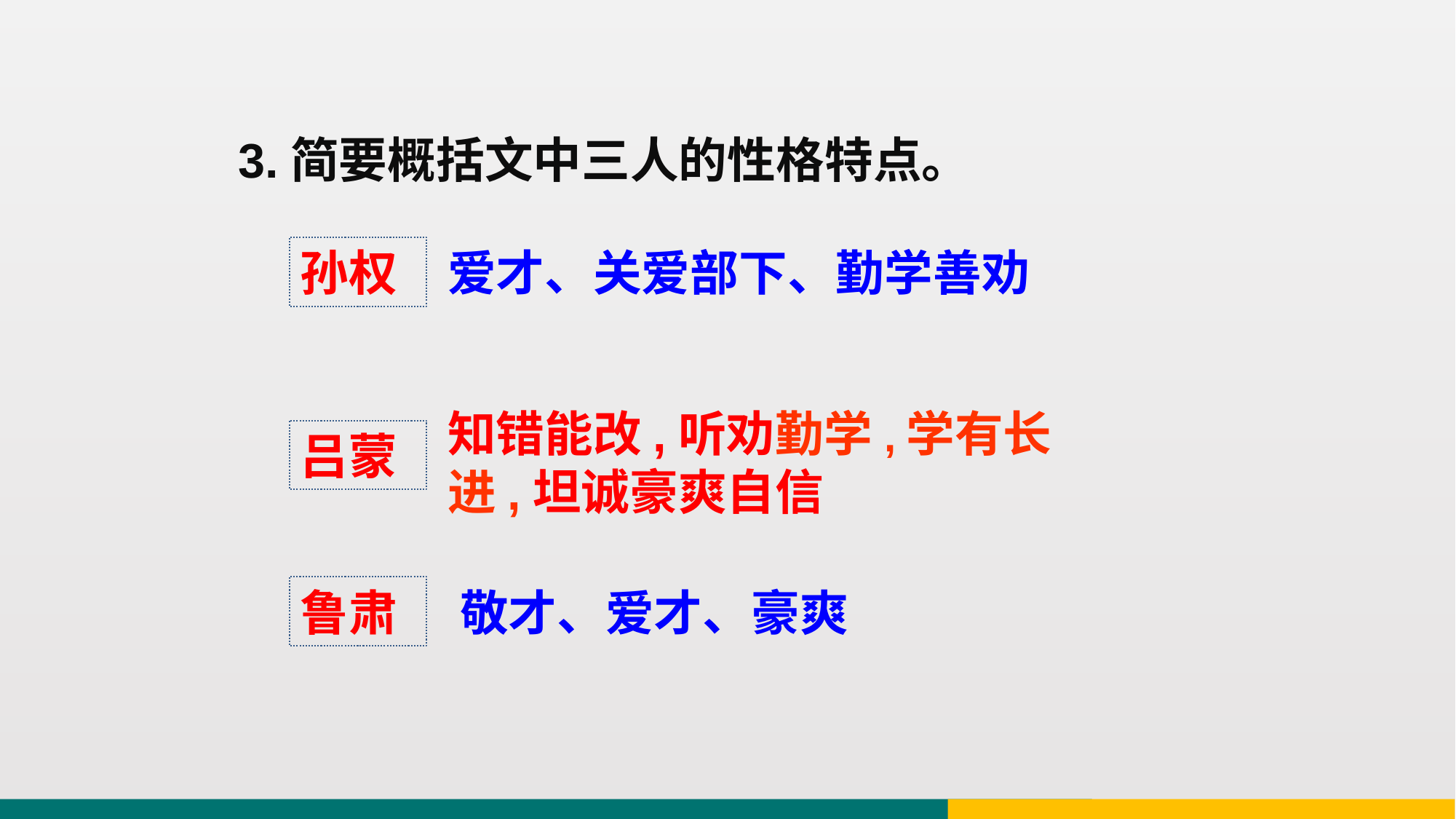

3.简要概括文中三人的性格特点。
孙权
爱才、关爱部下、勤学善劝
知错能改,听劝勤学,学有长进,坦诚豪爽自信
吕蒙
敬才、爱才、豪爽
鲁肃